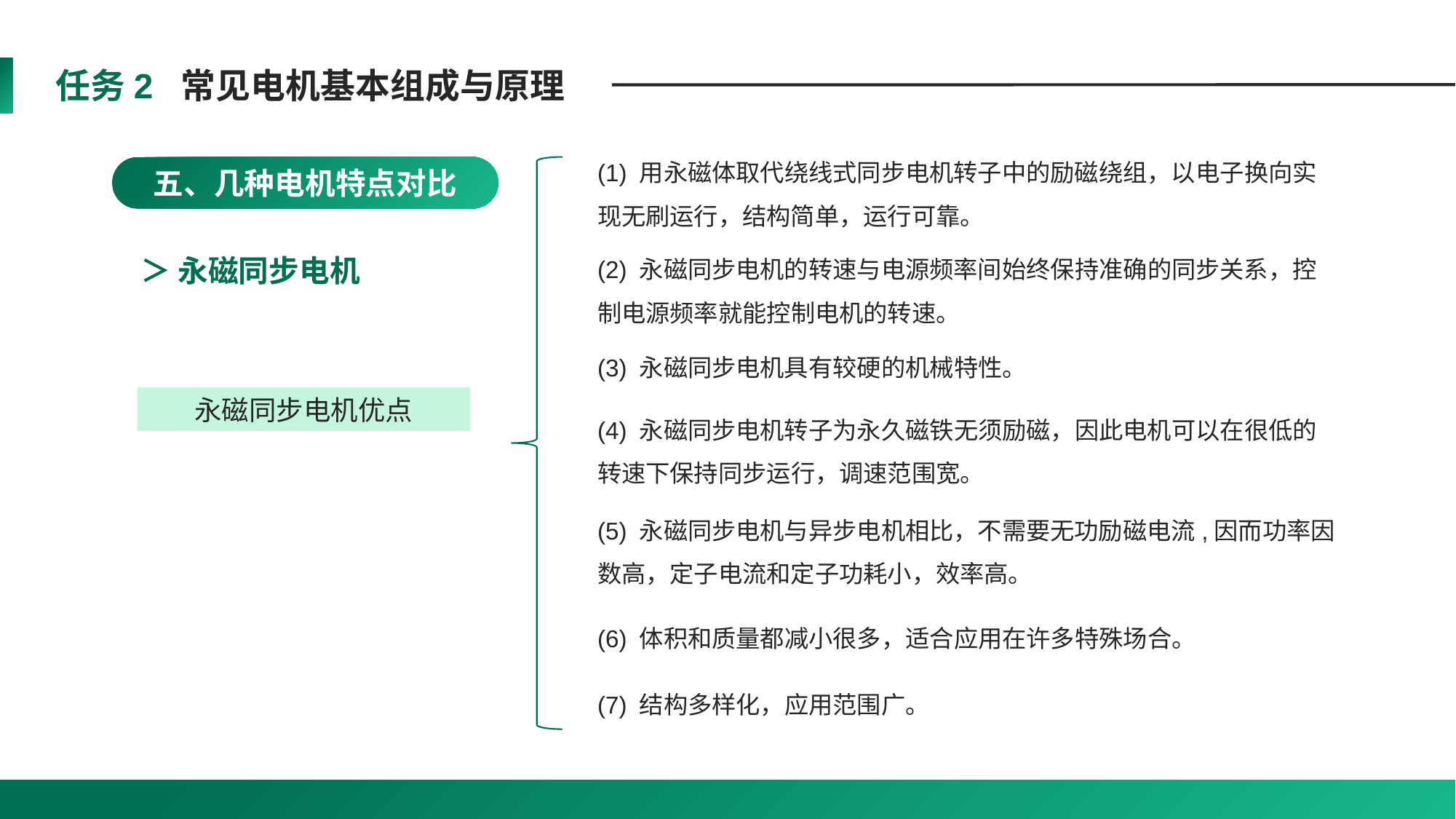

任务2  常见电机基本组成与原理
(1) 用永磁体取代绕线式同步电机转子中的励磁绕组，以电子换向实现无刷运行，结构简单，运行可靠。
五、几种电机特点对比

(2) 永磁同步电机的转速与电源频率间始终保持准确的同步关系，控制电源频率就能控制电机的转速。
＞ 永磁同步电机
(3) 永磁同步电机具有较硬的机械特性。
永磁同步电机优点
(4) 永磁同步电机转子为永久磁铁无须励磁，因此电机可以在很低的转速下保持同步运行，调速范围宽。
(5) 永磁同步电机与异步电机相比，不需要无功励磁电流,因而功率因数高，定子电流和定子功耗小，效率高。
(6) 体积和质量都减小很多，适合应用在许多特殊场合。
(7) 结构多样化，应用范围广。